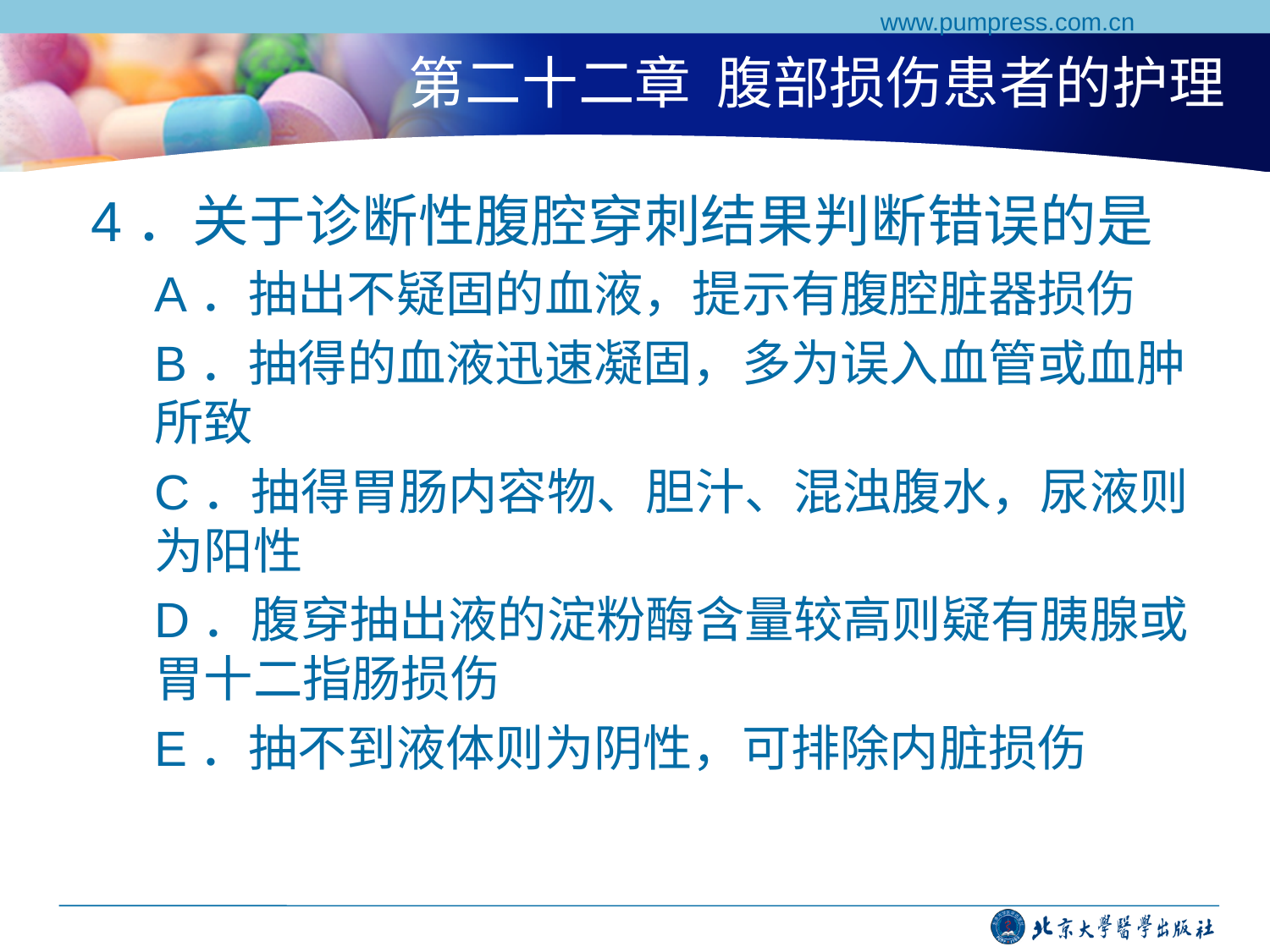

www.pumpress.com.cn
# 第二十二章  腹部损伤患者的护理
4．关于诊断性腹腔穿刺结果判断错误的是
A．抽出不疑固的血液，提示有腹腔脏器损伤
B．抽得的血液迅速凝固，多为误入血管或血肿所致
C．抽得胃肠内容物、胆汁、混浊腹水，尿液则为阳性
D．腹穿抽出液的淀粉酶含量较高则疑有胰腺或胃十二指肠损伤
E．抽不到液体则为阴性，可排除内脏损伤